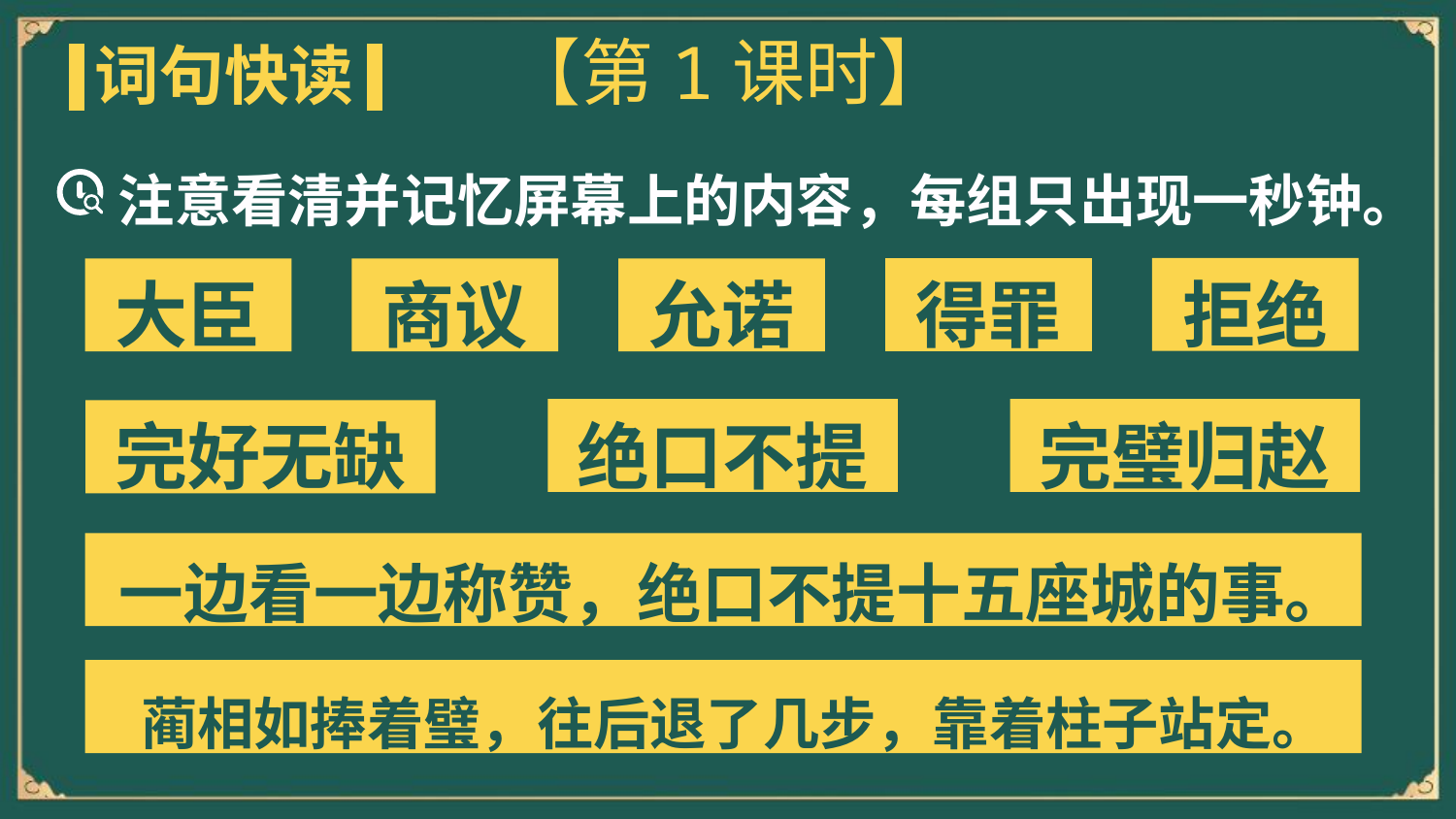

【第1课时】
词句快读
注意看清并记忆屏幕上的内容，每组只出现一秒钟。

拒绝

得罪

大臣

商议

允诺

完好无缺

绝口不提

完璧归赵

一边看一边称赞，绝口不提十五座城的事。

蔺相如捧着璧，往后退了几步，靠着柱子站定。